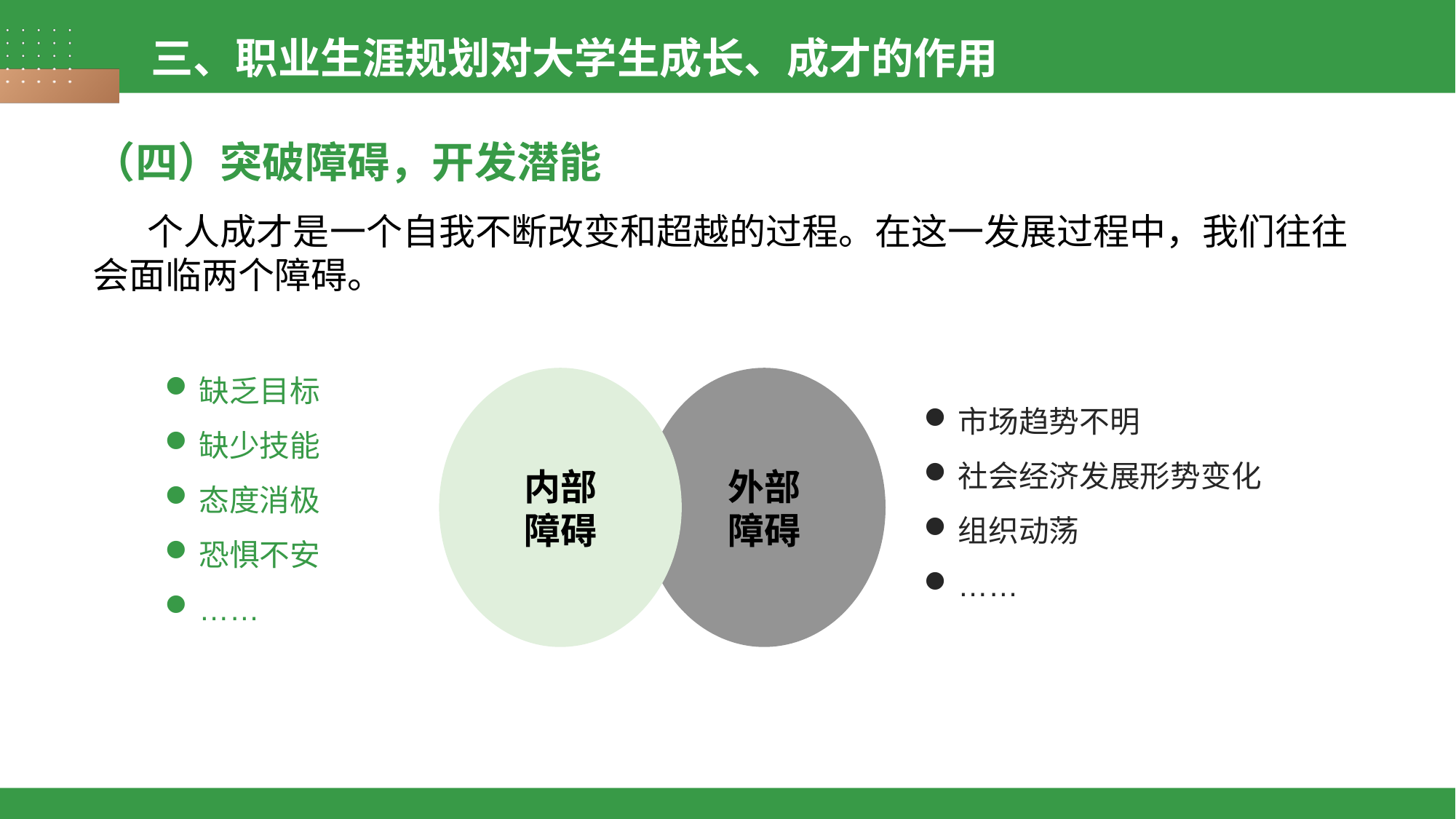

三、职业生涯规划对大学生成长、成才的作用
（四）突破障碍，开发潜能
个人成才是一个自我不断改变和超越的过程。在这一发展过程中，我们往往会面临两个障碍。
缺乏目标
缺少技能
态度消极
恐惧不安
……
内部
障碍
外部
障碍
市场趋势不明
社会经济发展形势变化
组织动荡
……